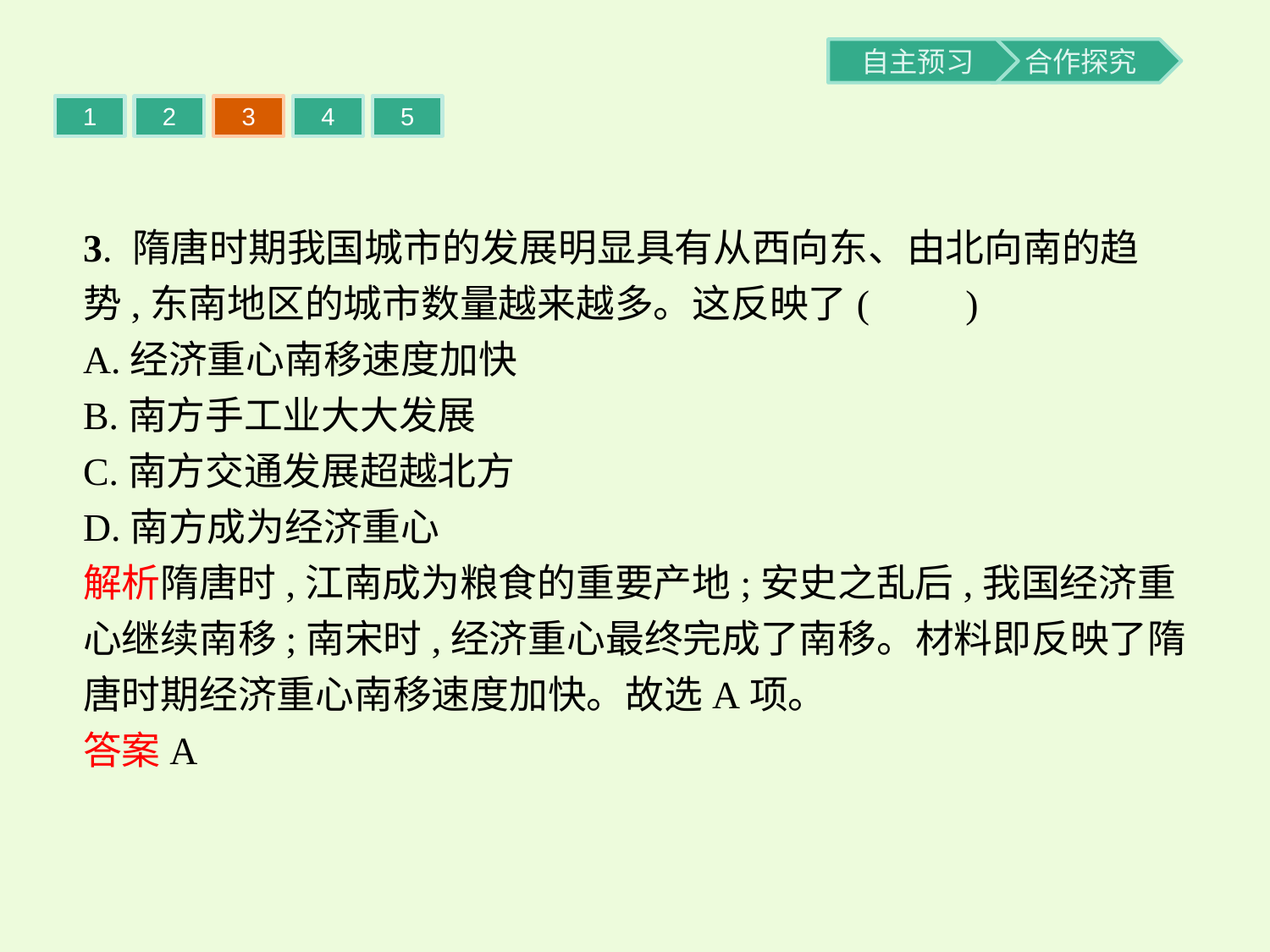

1
2
3
4
5
3. 隋唐时期我国城市的发展明显具有从西向东、由北向南的趋势,东南地区的城市数量越来越多。这反映了(　　)
A.经济重心南移速度加快
B.南方手工业大大发展
C.南方交通发展超越北方
D.南方成为经济重心
解析隋唐时,江南成为粮食的重要产地;安史之乱后,我国经济重心继续南移;南宋时,经济重心最终完成了南移。材料即反映了隋唐时期经济重心南移速度加快。故选A项。
答案A